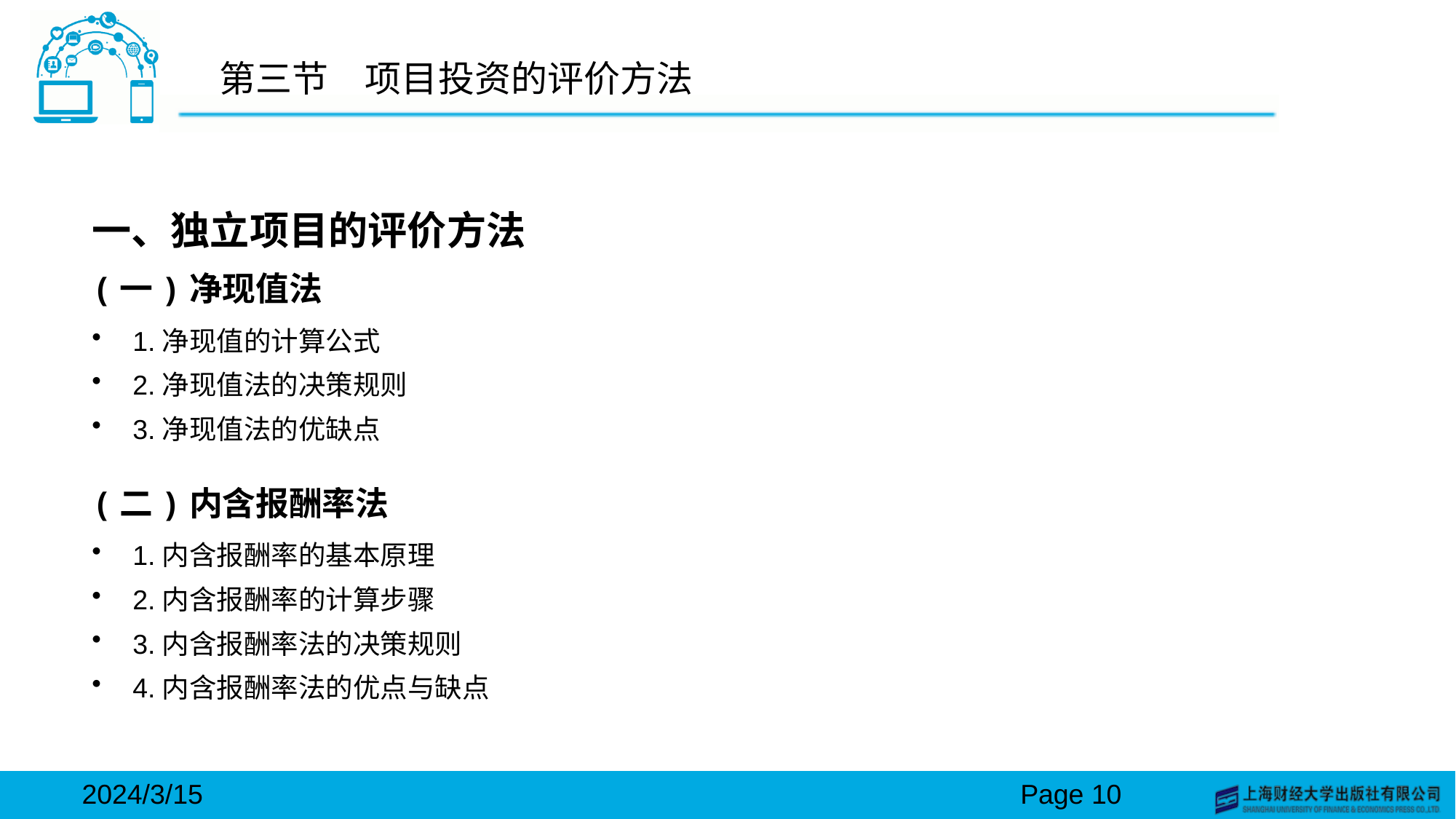

# 第三节　项目投资的评价方法
一、独立项目的评价方法
(一)净现值法
1.净现值的计算公式
2.净现值法的决策规则
3.净现值法的优缺点
(二)内含报酬率法
1.内含报酬率的基本原理
2.内含报酬率的计算步骤
3.内含报酬率法的决策规则
4.内含报酬率法的优点与缺点

2024/3/15
Page 10